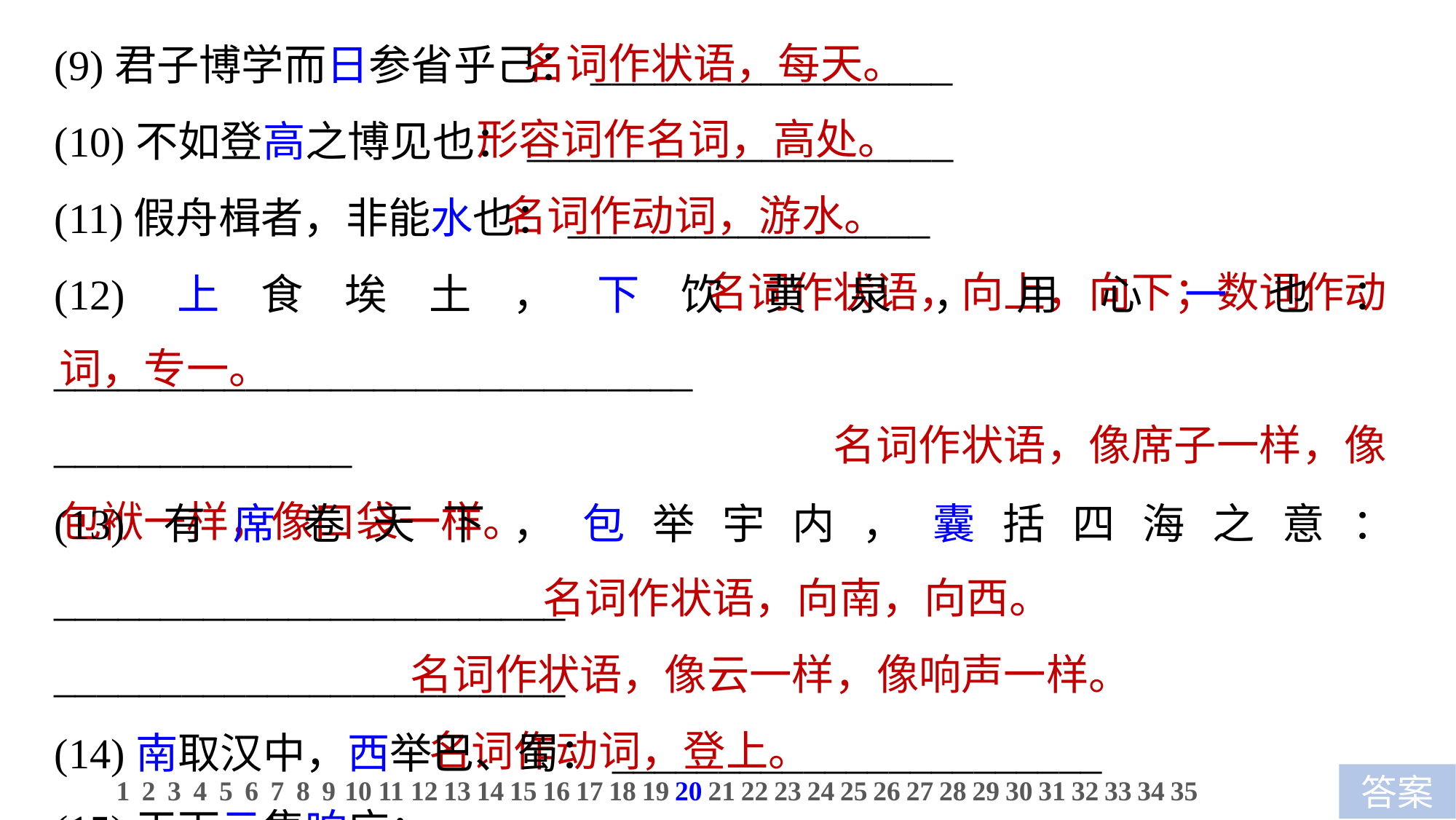

(9)君子博学而日参省乎己：_________________
(10)不如登高之博见也：____________________
(11)假舟楫者，非能水也：_________________
(12)上食埃土，下饮黄泉，用心一也：______________________________
______________
(13)有席卷天下，包举宇内，囊括四海之意：________________________
________________________
(14)南取汉中，西举巴、蜀：_______________________
(15)天下云集响应：__________________________________
(16)履至尊而制六合：_________________
                                                名词作状语，每天。
                                           形容词作名词，高处。
                                              名词作动词，游水。
                                                                  名词作状语，向上，向下；数词作动词，专一。
                                                                               名词作状语，像席子一样，像包袱一样，像口袋一样。
                                                  名词作状语，向南，向西。
                                    名词作状语，像云一样，像响声一样。
                                      名词作动词，登上。
1
2
3
4
5
6
7
8
9
10
11
12
13
14
15
16
17
18
19
20
21
22
23
24
25
26
27
28
29
30
31
32
33
34
35
答案